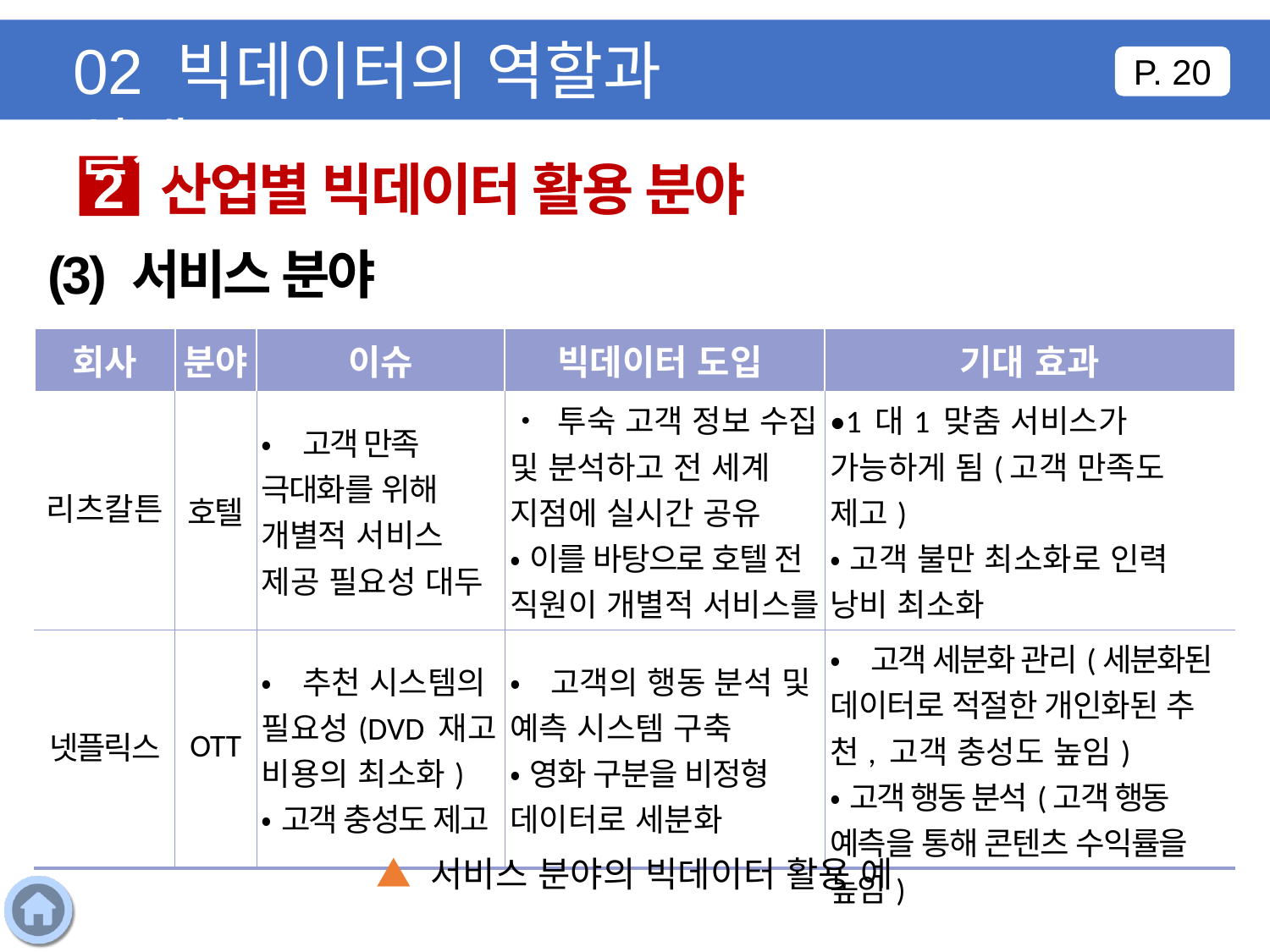

02 빅데이터의 역할과 실제
P. 20
산업별 빅데이터 활용 분야
2
(3) 서비스 분야
| 회사 | 분야 | 이슈 | 빅데이터 도입 | 기대 효과 |
| --- | --- | --- | --- | --- |
| 리츠칼튼 | 호텔 | •고객 만족 극대화를 위해 개별적 서비스 제공 필요성 대두 | • 투숙 고객 정보 수집 및 분석하고 전 세계 지점에 실시간 공유 •이를 바탕으로 호텔 전 직원이 개별적 서비스를 제공 | •1 대1 맞춤 서비스가 가능하게 됨(고객 만족도 제고) •고객 불만 최소화로 인력 낭비 최소화 |
| 넷플릭스 | OTT | •추천 시스템의 필요성(DVD 재고 비용의 최소화) •고객 충성도 제고 | •고객의 행동 분석 및 예측 시스템 구축 •영화 구분을 비정형 데이터로 세분화 | •고객 세분화 관리(세분화된 데이터로 적절한 개인화된 추천, 고객 충성도 높임) •고객 행동 분석(고객 행동 예측을 통해 콘텐츠 수익률을 높임) |
▲ 서비스 분야의 빅데이터 활용 예